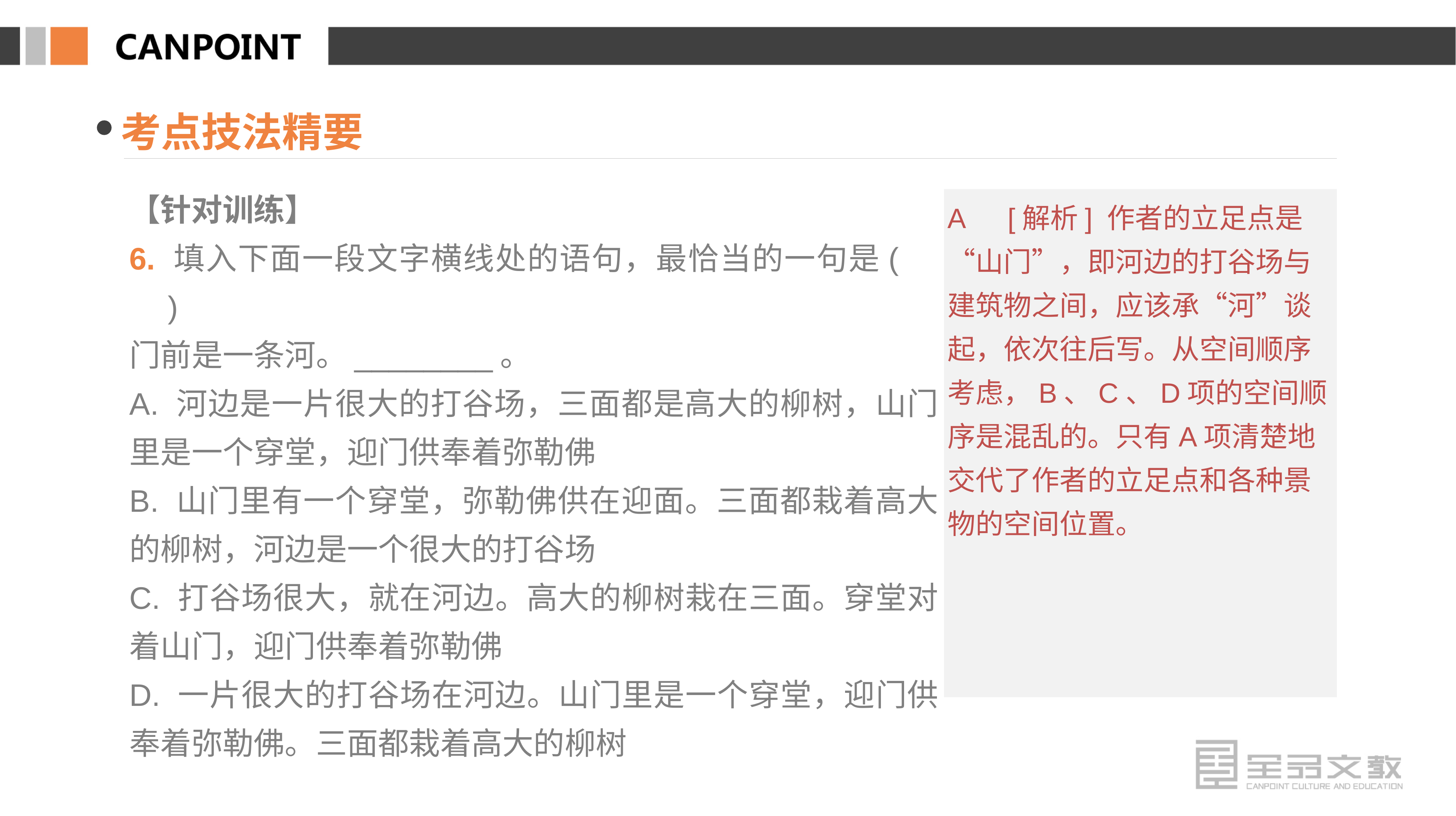

考点技法精要

【针对训练】
6. 填入下面一段文字横线处的语句，最恰当的一句是(　　)
门前是一条河。________。
A. 河边是一片很大的打谷场，三面都是高大的柳树，山门里是一个穿堂，迎门供奉着弥勒佛
B. 山门里有一个穿堂，弥勒佛供在迎面。三面都栽着高大的柳树，河边是一个很大的打谷场
C. 打谷场很大，就在河边。高大的柳树栽在三面。穿堂对着山门，迎门供奉着弥勒佛
D. 一片很大的打谷场在河边。山门里是一个穿堂，迎门供奉着弥勒佛。三面都栽着高大的柳树
A　[解析] 作者的立足点是“山门”，即河边的打谷场与建筑物之间，应该承“河”谈起，依次往后写。从空间顺序考虑，B、C、D项的空间顺序是混乱的。只有A项清楚地交代了作者的立足点和各种景物的空间位置。